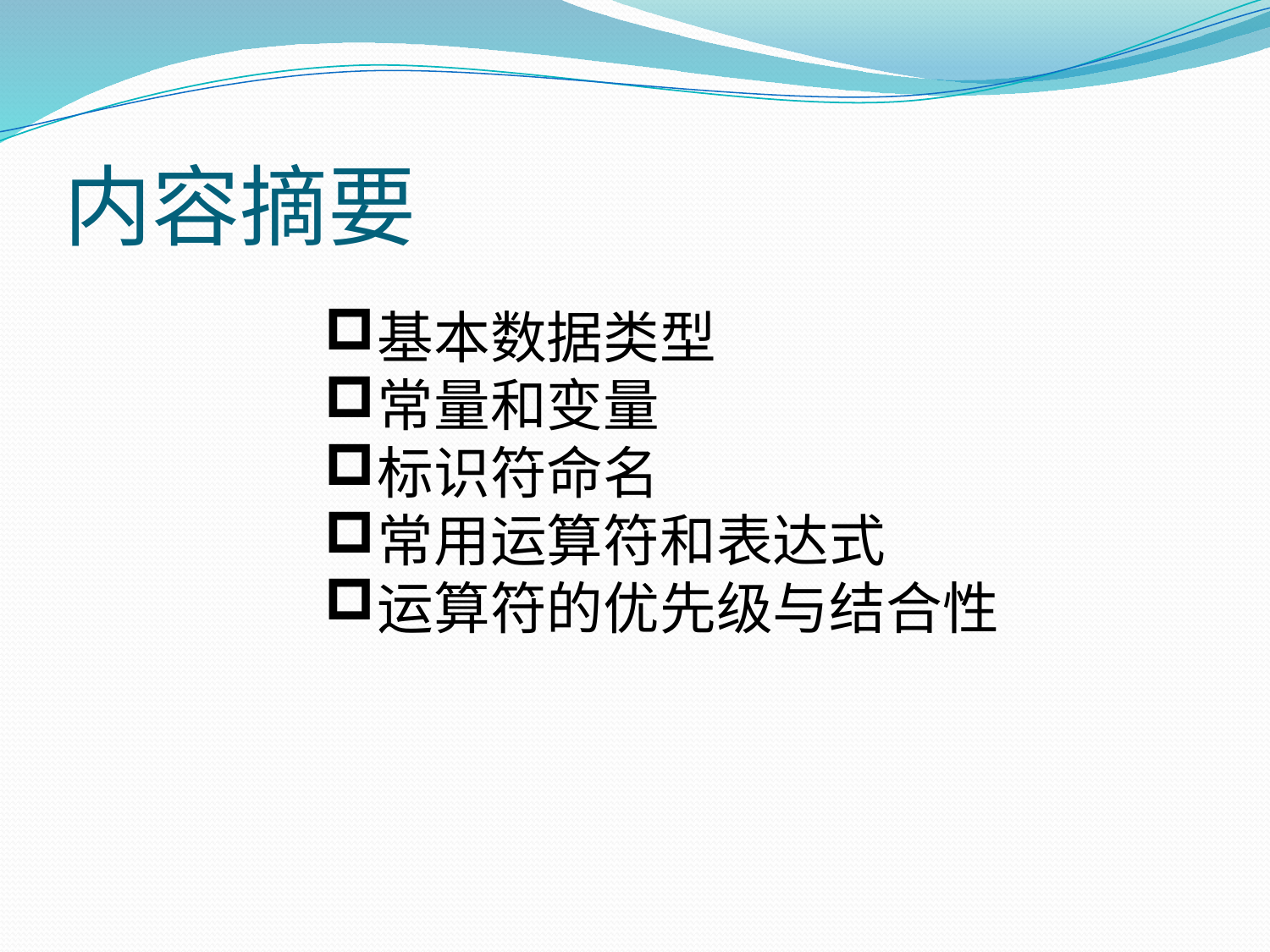

# 内容摘要
基本数据类型
常量和变量
标识符命名
常用运算符和表达式
运算符的优先级与结合性